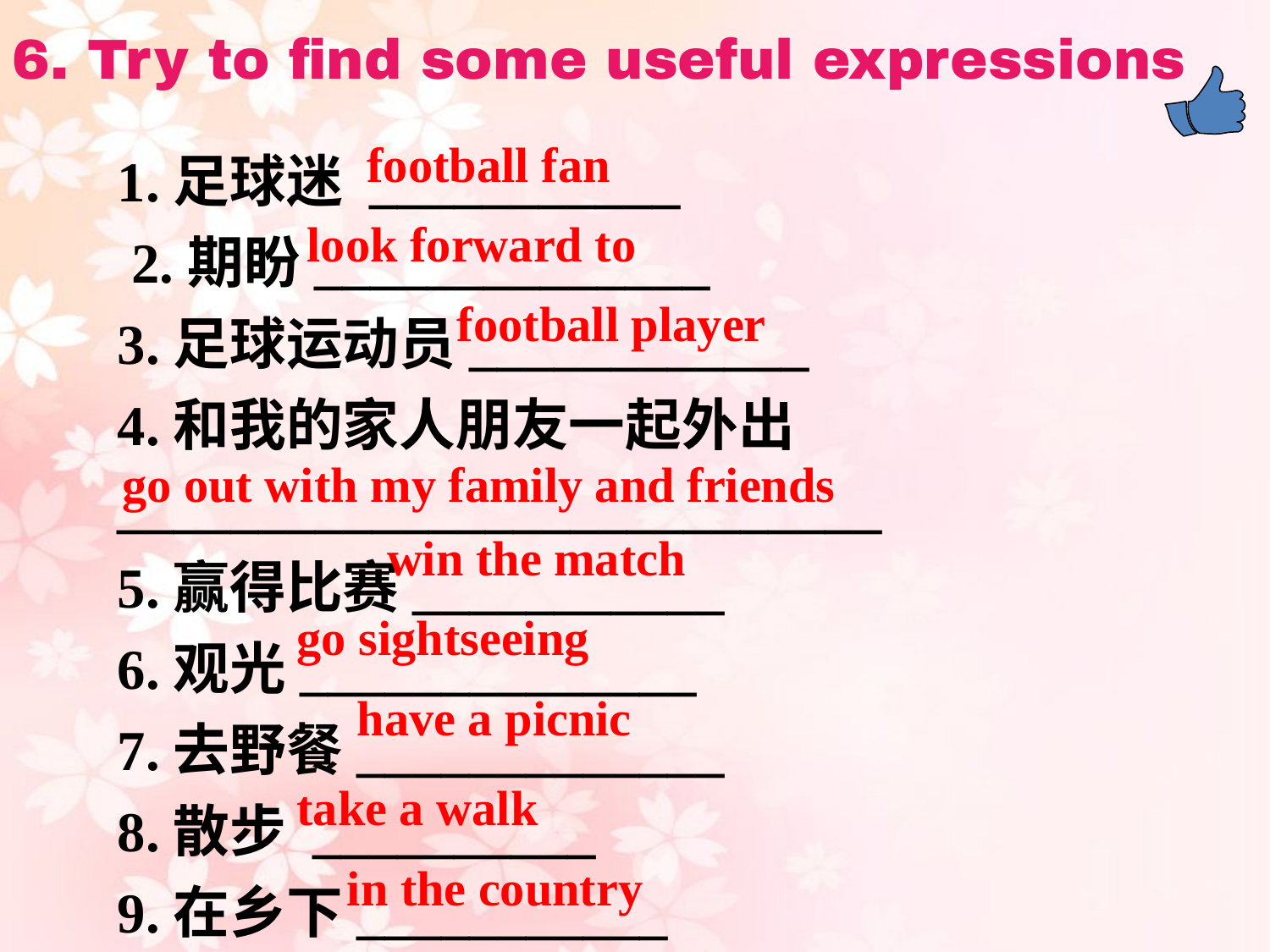

6. Try to find some useful expressions

1.足球迷 ___________
 2.期盼______________
3.足球运动员____________
4.和我的家人朋友一起外出
___________________________
5.赢得比赛___________
6.观光______________
7.去野餐_____________
8.散步 __________
9.在乡下___________
football fan
look forward to
football player
go out with my family and friends
win the match
go sightseeing
have a picnic
take a walk
in the country